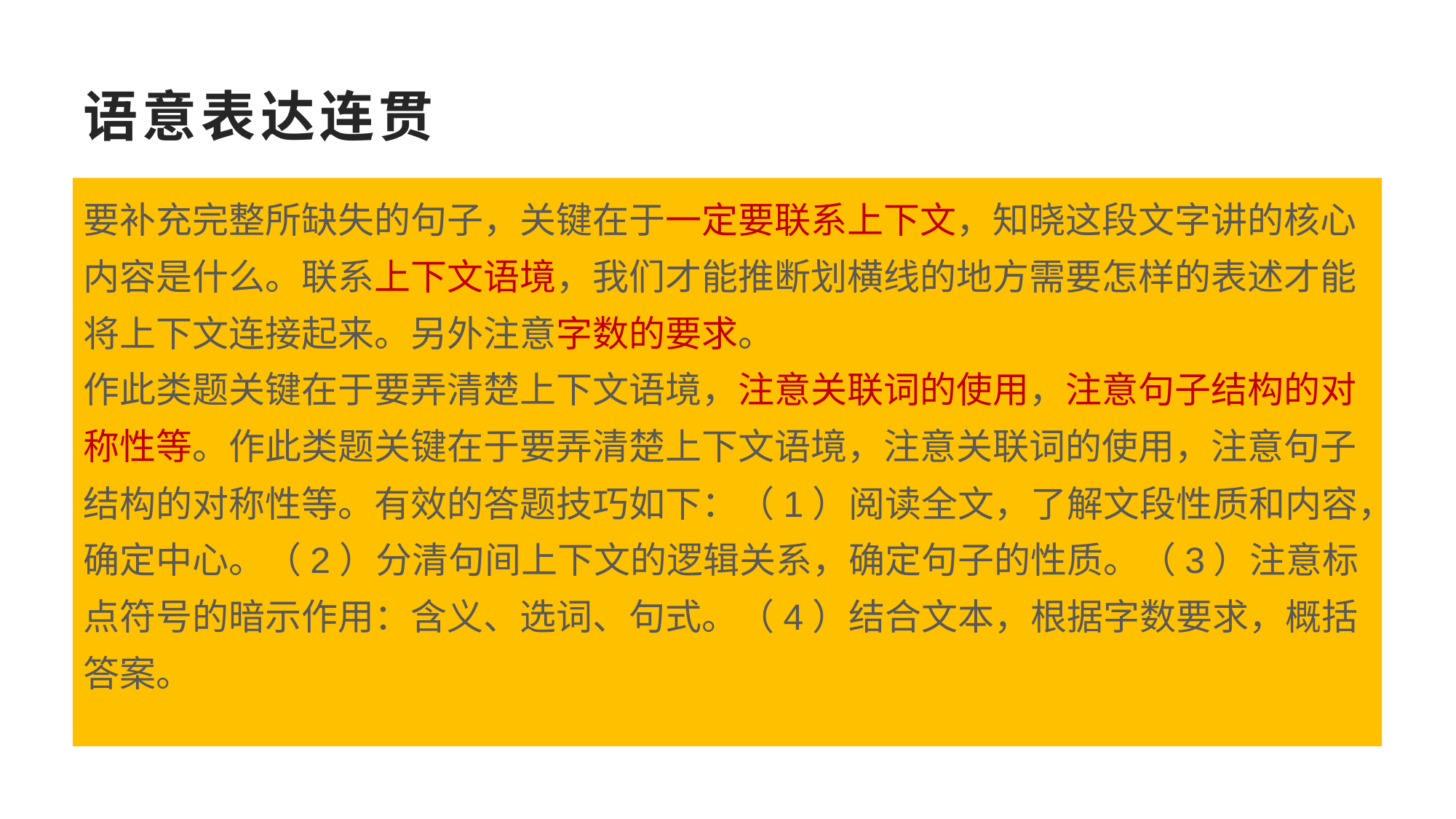

# 语意表达连贯
要补充完整所缺失的句子，关键在于一定要联系上下文，知晓这段文字讲的核心内容是什么。联系上下文语境，我们才能推断划横线的地方需要怎样的表述才能将上下文连接起来。另外注意字数的要求。
作此类题关键在于要弄清楚上下文语境，注意关联词的使用，注意句子结构的对称性等。作此类题关键在于要弄清楚上下文语境，注意关联词的使用，注意句子结构的对称性等。有效的答题技巧如下：（1）阅读全文，了解文段性质和内容，确定中心。（2）分清句间上下文的逻辑关系，确定句子的性质。（3）注意标点符号的暗示作用：含义、选词、句式。（4）结合文本，根据字数要求，概括答案。